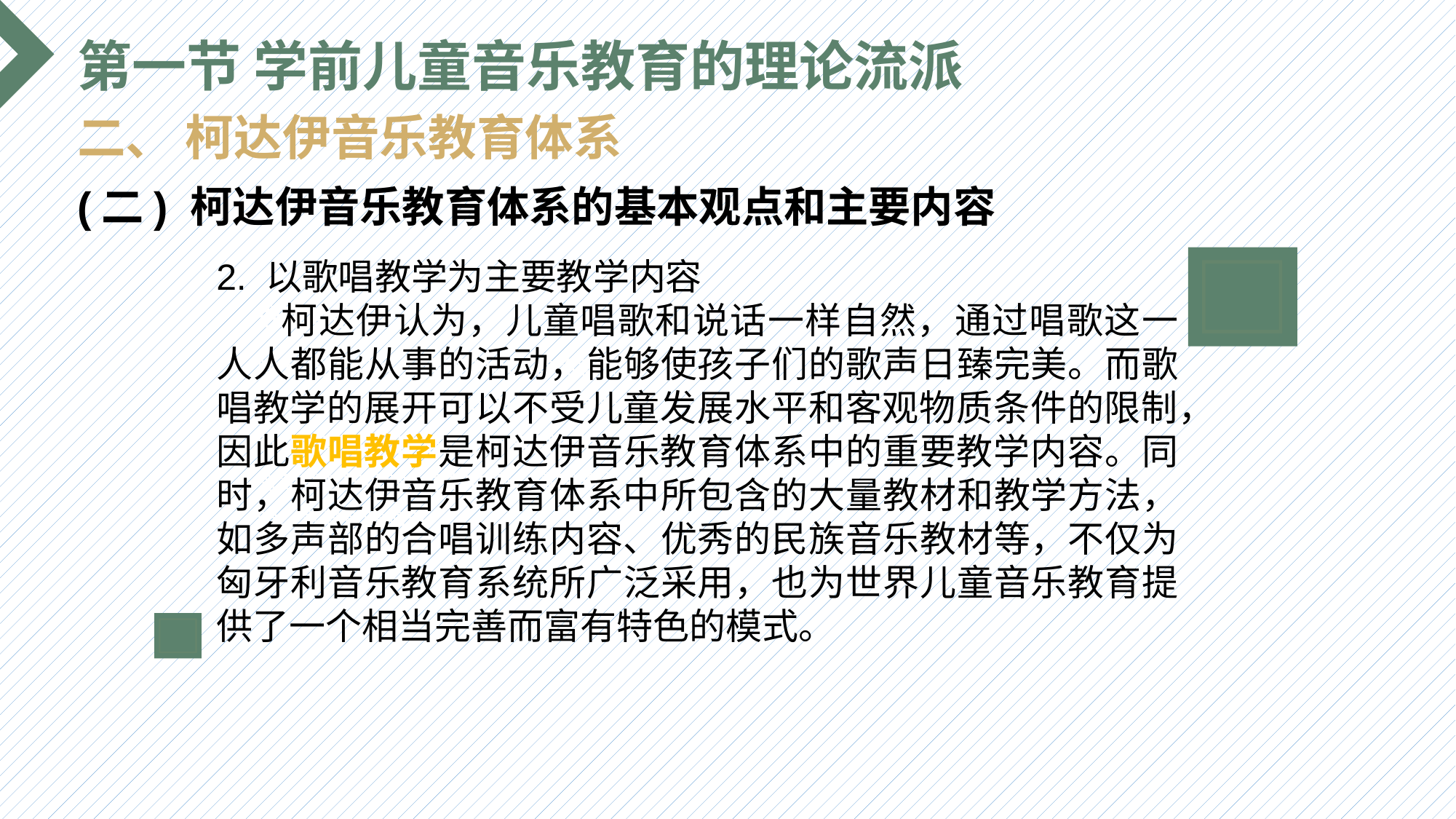

第一节 学前儿童音乐教育的理论流派
二、 柯达伊音乐教育体系
(二) 柯达伊音乐教育体系的基本观点和主要内容

2. 以歌唱教学为主要教学内容
      柯达伊认为，儿童唱歌和说话一样自然，通过唱歌这一人人都能从事的活动，能够使孩子们的歌声日臻完美。而歌唱教学的展开可以不受儿童发展水平和客观物质条件的限制，因此歌唱教学是柯达伊音乐教育体系中的重要教学内容。同时，柯达伊音乐教育体系中所包含的大量教材和教学方法，如多声部的合唱训练内容、优秀的民族音乐教材等，不仅为匈牙利音乐教育系统所广泛采用，也为世界儿童音乐教育提供了一个相当完善而富有特色的模式。

选题背景
输入您的内容，请简要说明，言简意赅即可输入您的内容，请简要说明，言简意赅即可输入您的内容，请简要说明，言简意赅即可输入您的内容，请简要说明，言简意赅即可